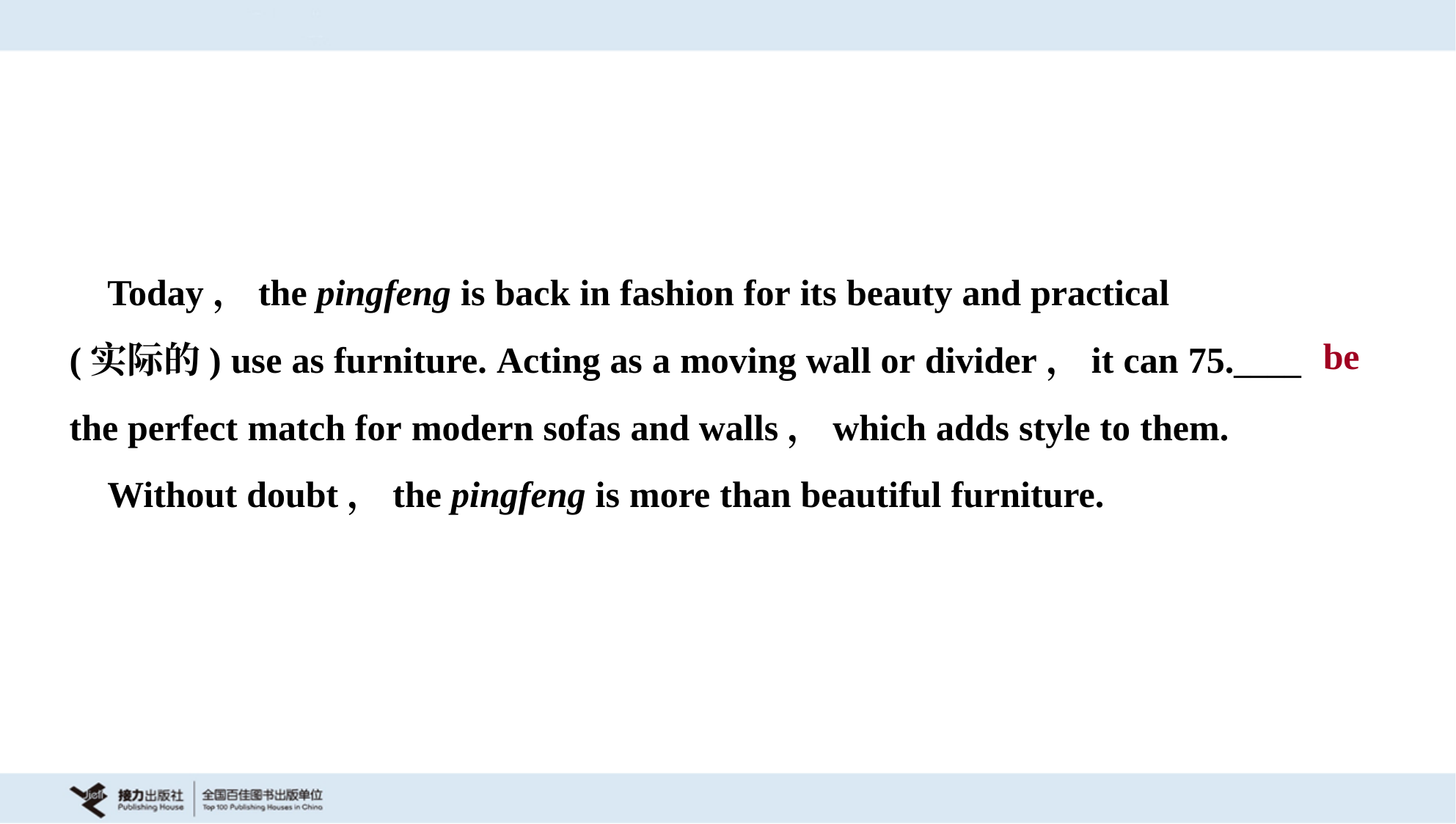

Today，the pingfeng is back in fashion for its beauty and practical
(实际的) use as furniture. Acting as a moving wall or divider，it can 75.____
the perfect match for modern sofas and walls，which adds style to them.
    Without doubt，the pingfeng is more than beautiful furniture.
be